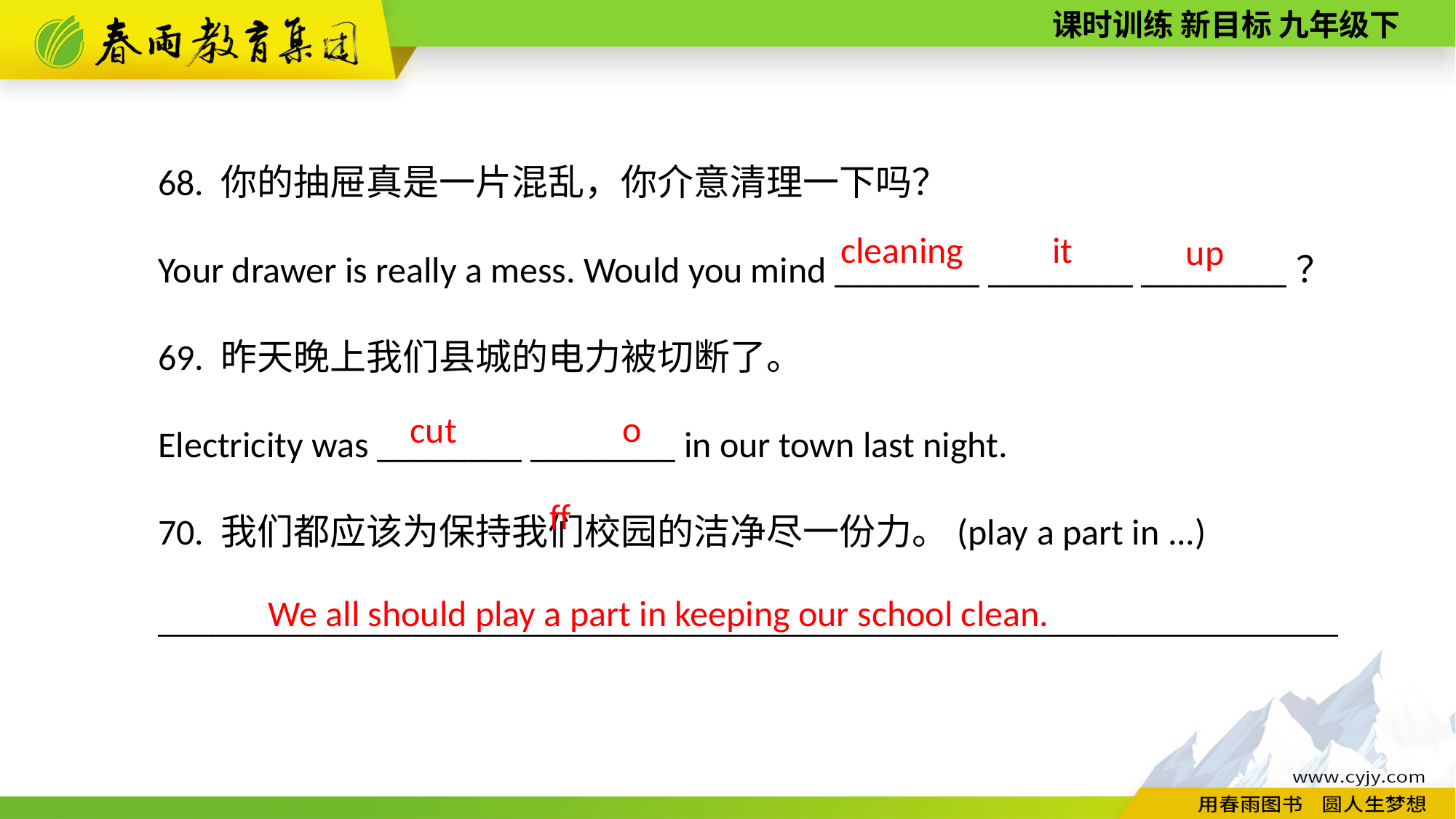

68. 你的抽屉真是一片混乱，你介意清理一下吗？
Your drawer is really a mess. Would you mind ________ ________ ________？
69. 昨天晚上我们县城的电力被切断了。
Electricity was ________ ________ in our town last night.
70. 我们都应该为保持我们校园的洁净尽一份力。(play a part in ...)
_________________________________________________________________
it
cleaning
up
off
cut
We all should play a part in keeping our school clean.